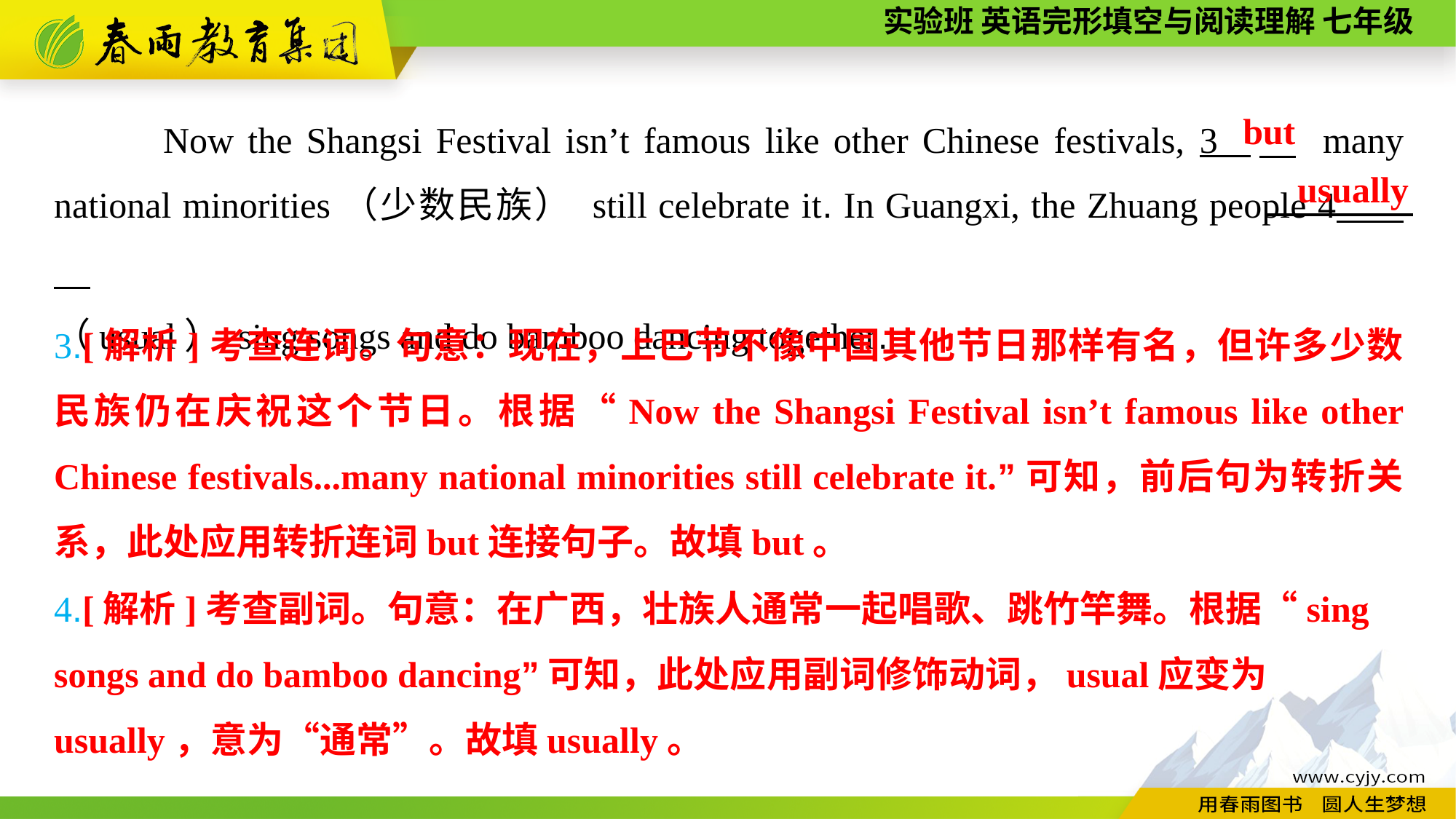

Now the Shangsi Festival isn’t famous like other Chinese festivals, 3  　 many national minorities（少数民族） still celebrate it. In Guangxi, the Zhuang people 4
（usual） sing songs and do bamboo dancing together.
but
usually

3.[解析]考查连词。句意：现在，上巳节不像中国其他节日那样有名，但许多少数民族仍在庆祝这个节日。根据“Now the Shangsi Festival isn’t famous like other Chinese festivals...many national minorities still celebrate it.”可知，前后句为转折关系，此处应用转折连词but连接句子。故填but。
4.[解析]考查副词。句意：在广西，壮族人通常一起唱歌、跳竹竿舞。根据“sing songs and do bamboo dancing”可知，此处应用副词修饰动词，usual应变为
usually，意为“通常”。故填usually。